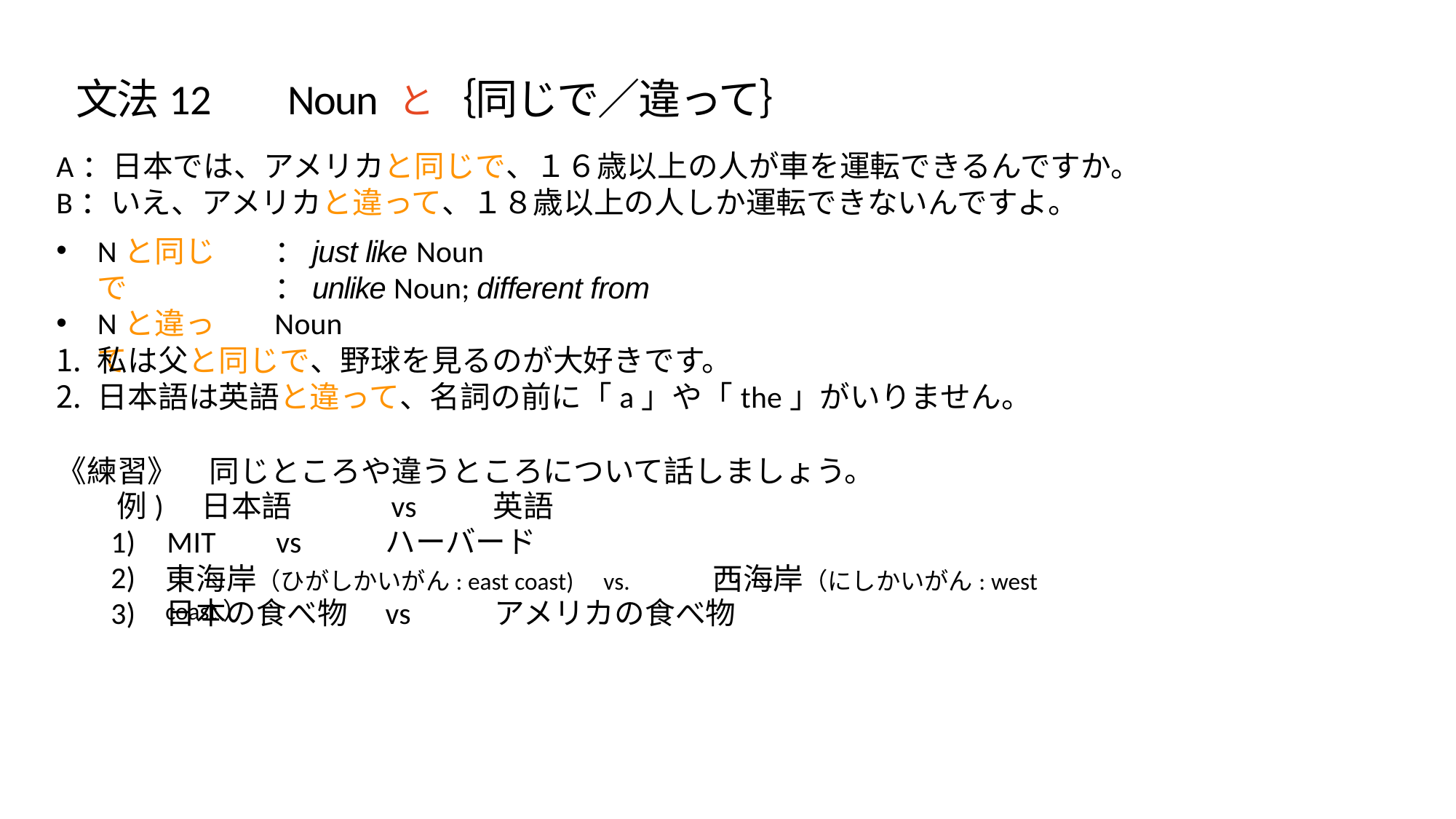

⽂法12	Noun と｛同じで／違って｝
A：⽇本では、アメリカと同じで、１６歳以上の⼈が⾞を運転できるんですか。
B：いえ、アメリカと違って、１８歳以上の⼈しか運転できないんですよ。
Nと同じで
Nと違って
：just like Noun
：unlike Noun; different from Noun
私は⽗と同じで、野球を⾒るのが⼤好きです。
⽇本語は英語と違って、名詞の前に「a」や「the」がいりません。

《練習》	同じところや違うところについて話しましょう。
例)	⽇本語	vs
1)	MIT	vs	ハーバード
2)
3)
英語
東海岸（ひがしかいがん: east coast)	vs.	⻄海岸（にしかいがん: west coast）
⽇本の⾷べ物	vs	アメリカの⾷べ物